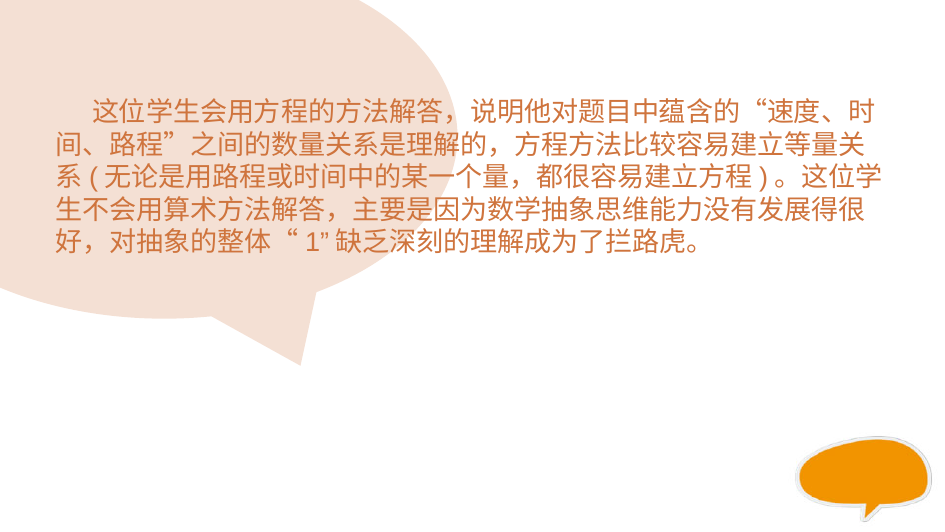

#
     这位学生会用方程的方法解答，说明他对题目中蕴含的“速度、时间、路程”之间的数量关系是理解的，方程方法比较容易建立等量关系(无论是用路程或时间中的某一个量，都很容易建立方程)。这位学生不会用算术方法解答，主要是因为数学抽象思维能力没有发展得很好，对抽象的整体“1”缺乏深刻的理解成为了拦路虎。